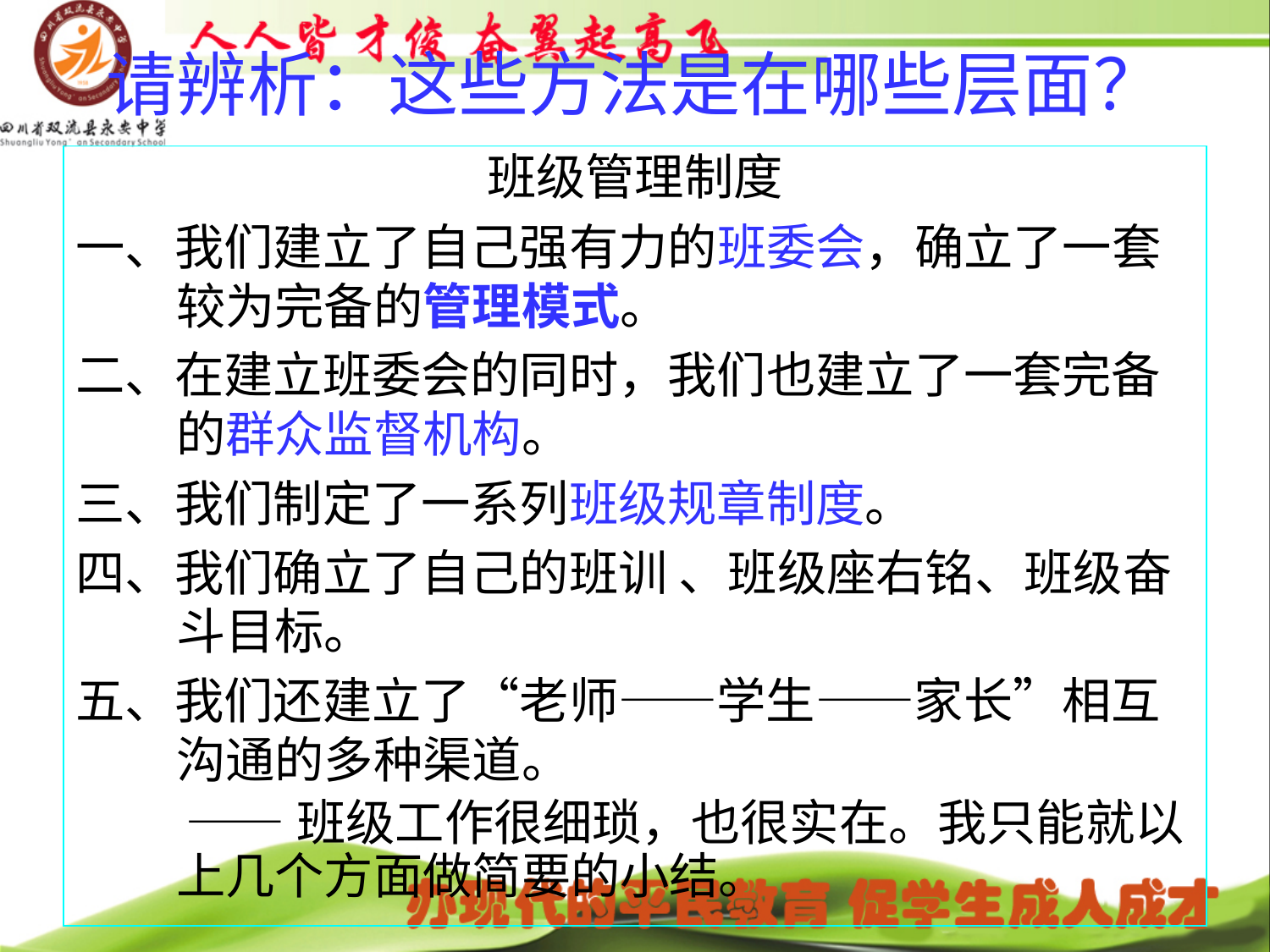

# 请辨析：这些方法是在哪些层面？
班级管理制度
一、我们建立了自己强有力的班委会，确立了一套较为完备的管理模式。
二、在建立班委会的同时，我们也建立了一套完备的群众监督机构。
三、我们制定了一系列班级规章制度。
四、我们确立了自己的班训 、班级座右铭、班级奋斗目标。
五、我们还建立了“老师——学生——家长”相互沟通的多种渠道。
          ——班级工作很细琐，也很实在。我只能就以上几个方面做简要的小结。